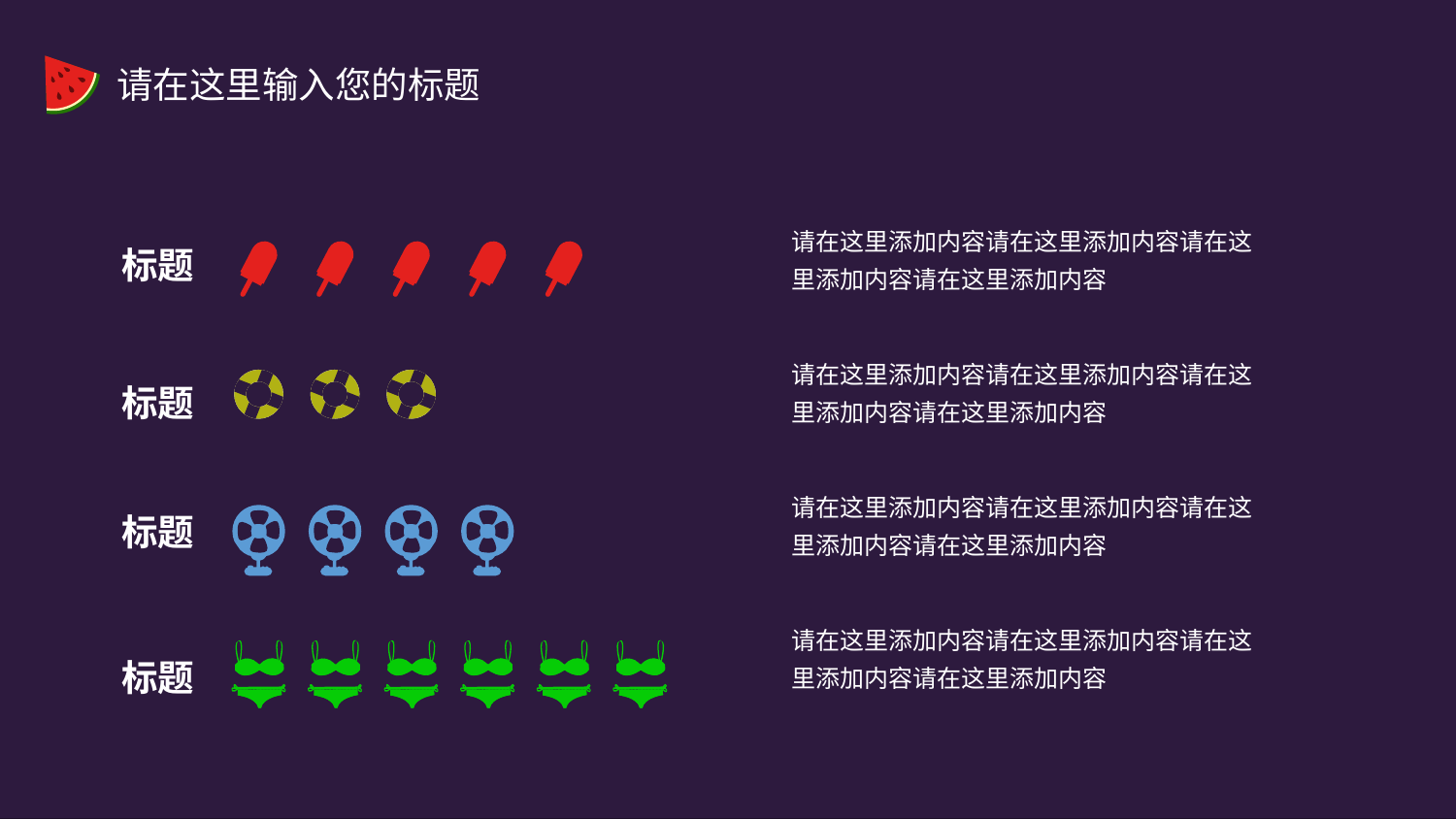

# 请在这里输入您的标题
请在这里添加内容请在这里添加内容请在这里添加内容请在这里添加内容
标题

请在这里添加内容请在这里添加内容请在这里添加内容请在这里添加内容
标题

请在这里添加内容请在这里添加内容请在这里添加内容请在这里添加内容
标题

请在这里添加内容请在这里添加内容请在这里添加内容请在这里添加内容
标题